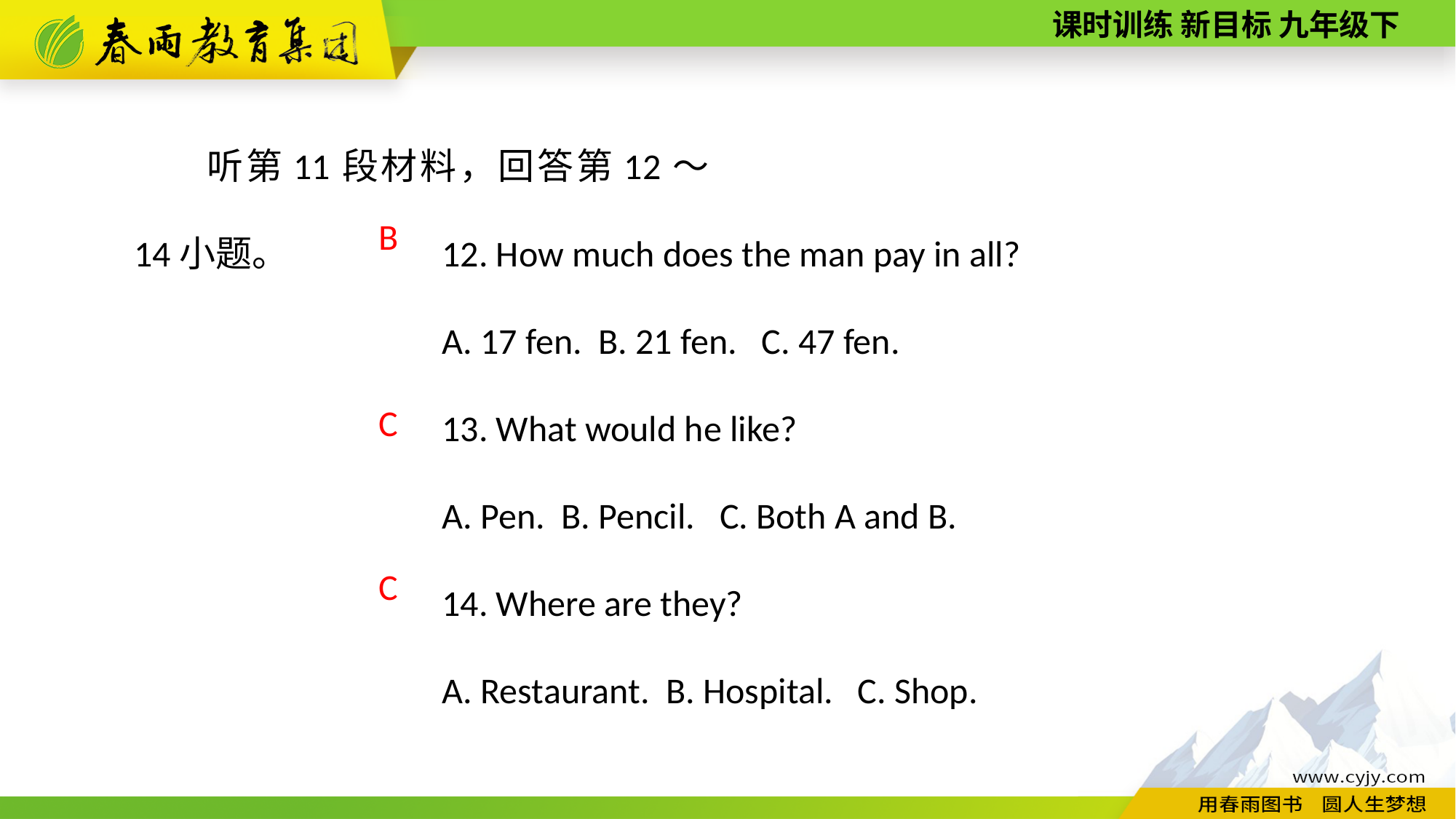

听第11段材料，回答第12～14小题。
12. How much does the man pay in all?
A. 17 fen.  B. 21 fen.   C. 47 fen.
13. What would he like?
A. Pen.  B. Pencil.   C. Both A and B.
14. Where are they?
A. Restaurant.  B. Hospital.   C. Shop.
B
C
C